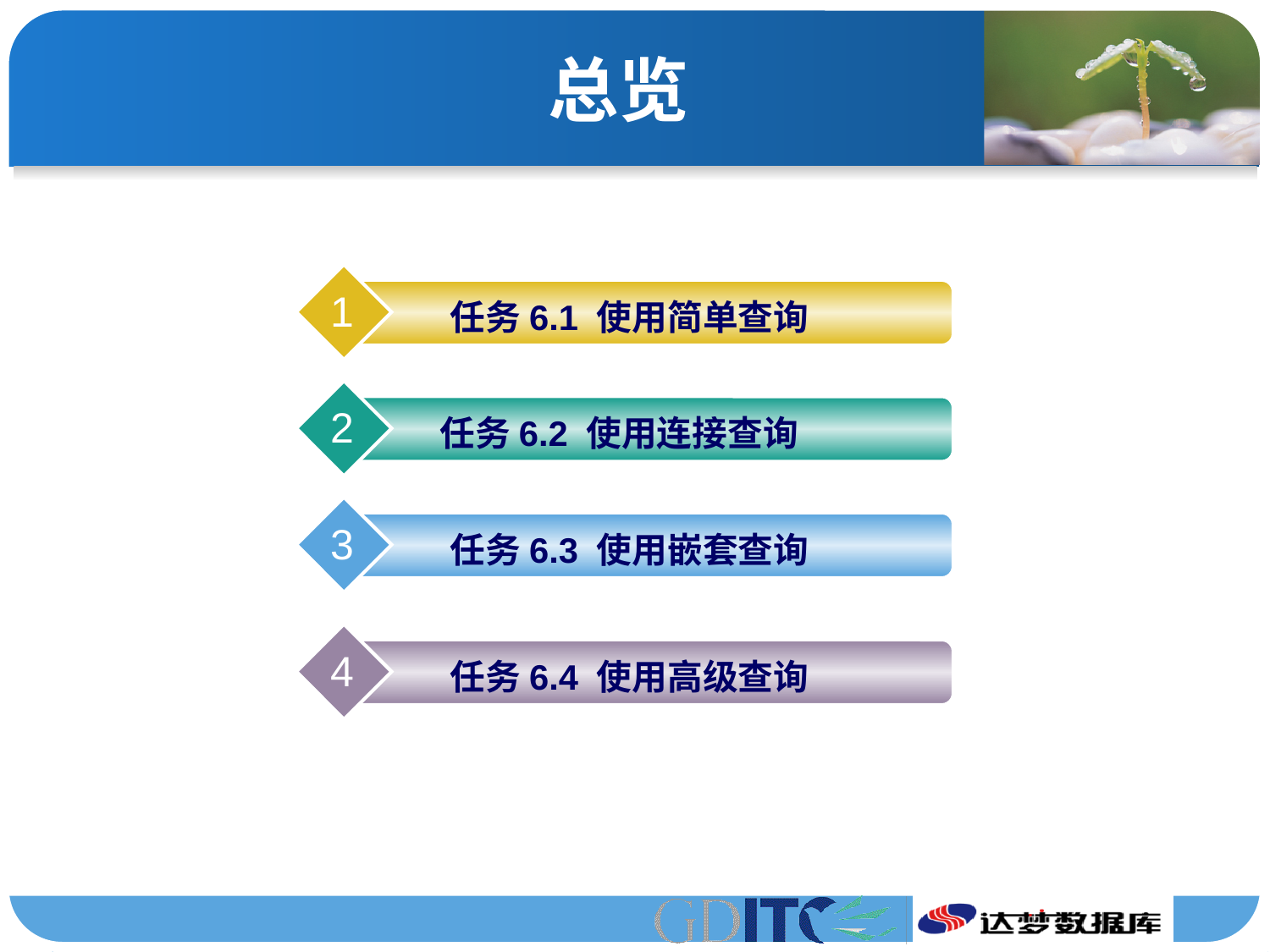

# 总览

1

      任务6.1 使用简单查询

2

任务6.2 使用连接查询

3

      任务6.3 使用嵌套查询

4

      任务6.4 使用高级查询